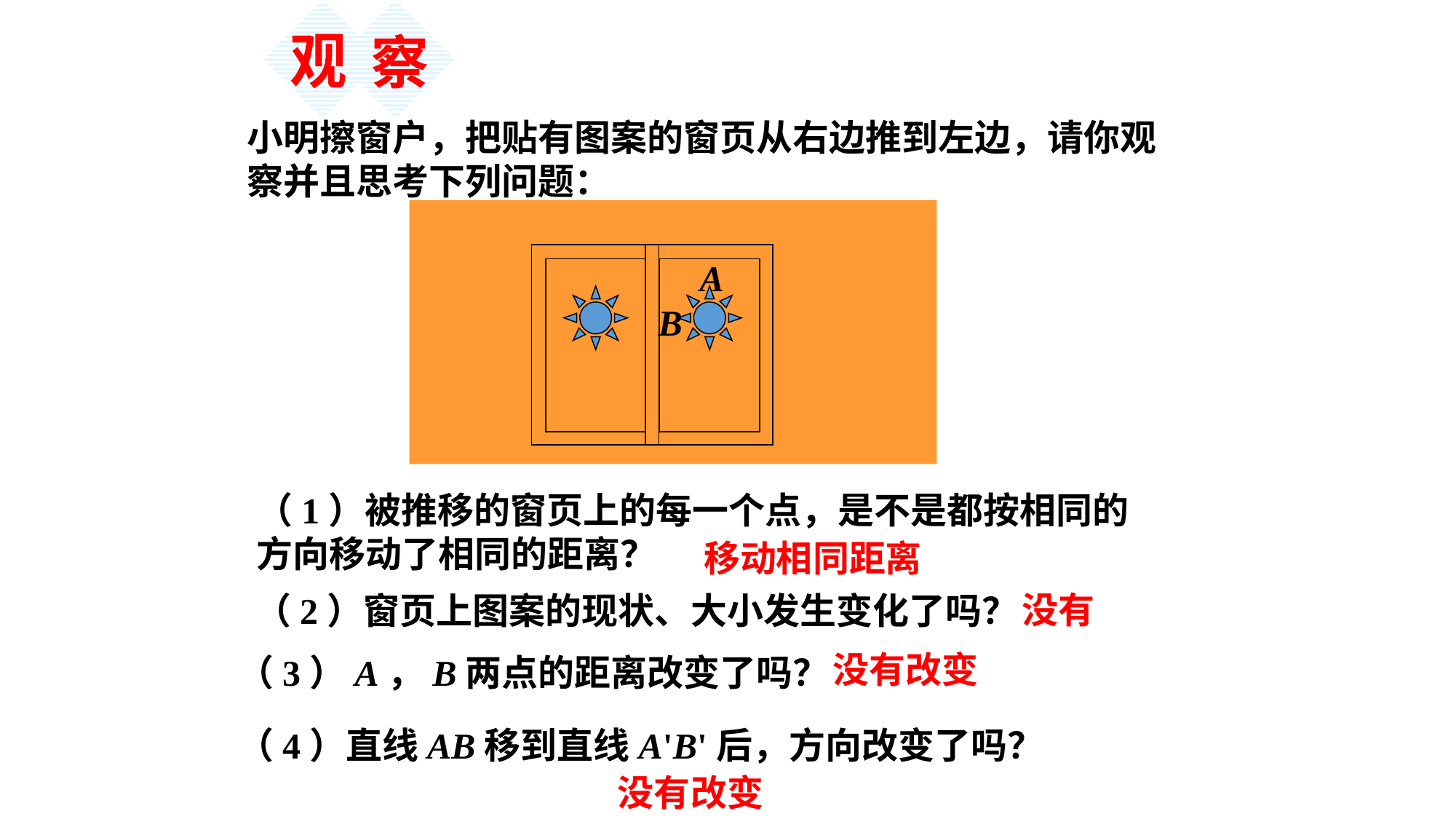

观
察
小明擦窗户，把贴有图案的窗页从右边推到左边，请你观察并且思考下列问题：

A
B
（1）被推移的窗页上的每一个点，是不是都按相同的方向移动了相同的距离？
 移动相同距离
 没有
（2）窗页上图案的现状、大小发生变化了吗？
 没有改变
（3）A，B两点的距离改变了吗？
（4）直线AB移到直线A'B'后，方向改变了吗？
 没有改变